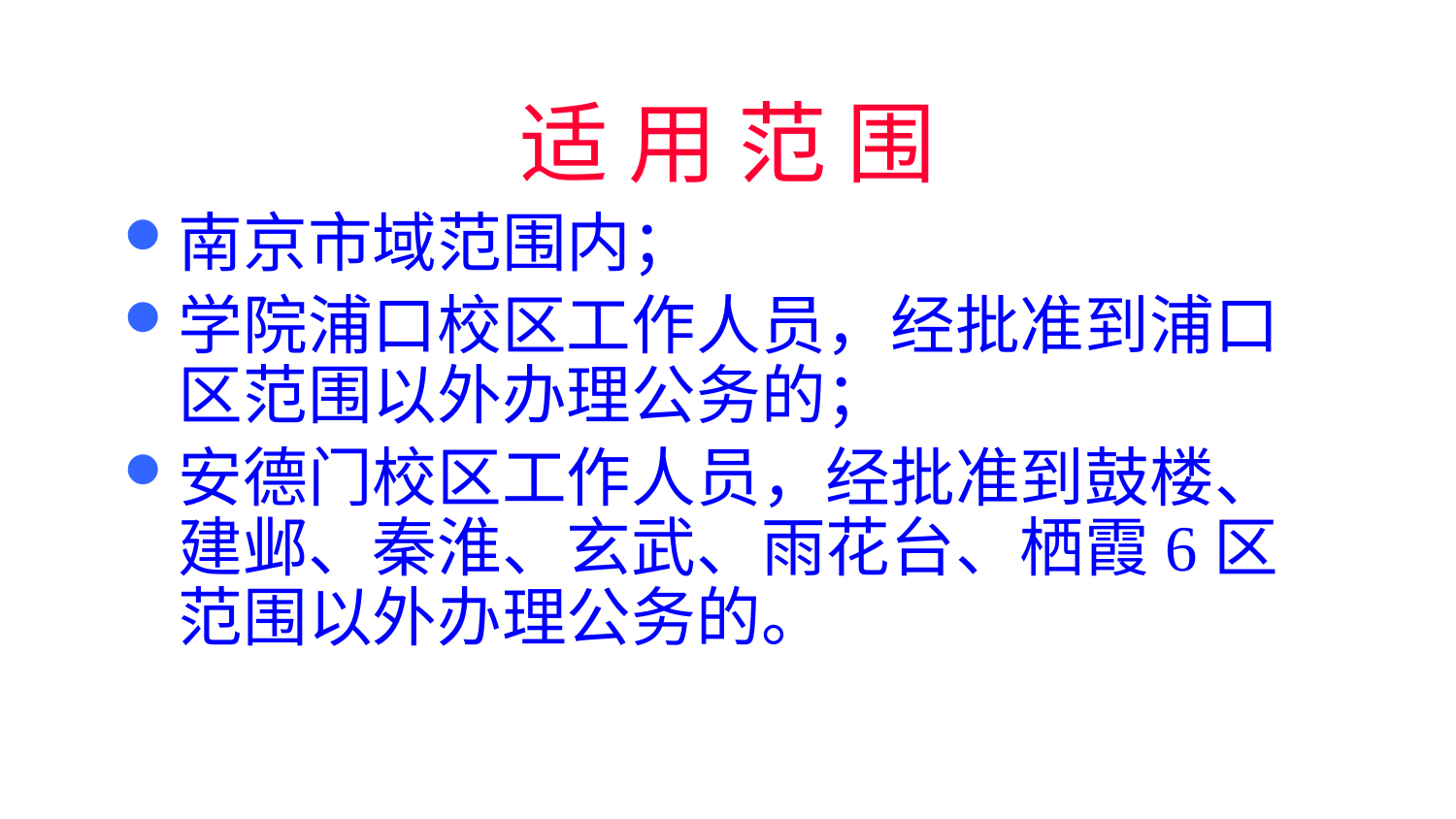

适 用 范 围
南京市域范围内；
学院浦口校区工作人员，经批准到浦口区范围以外办理公务的；
安德门校区工作人员，经批准到鼓楼、建邺、秦淮、玄武、雨花台、栖霞6区范围以外办理公务的。